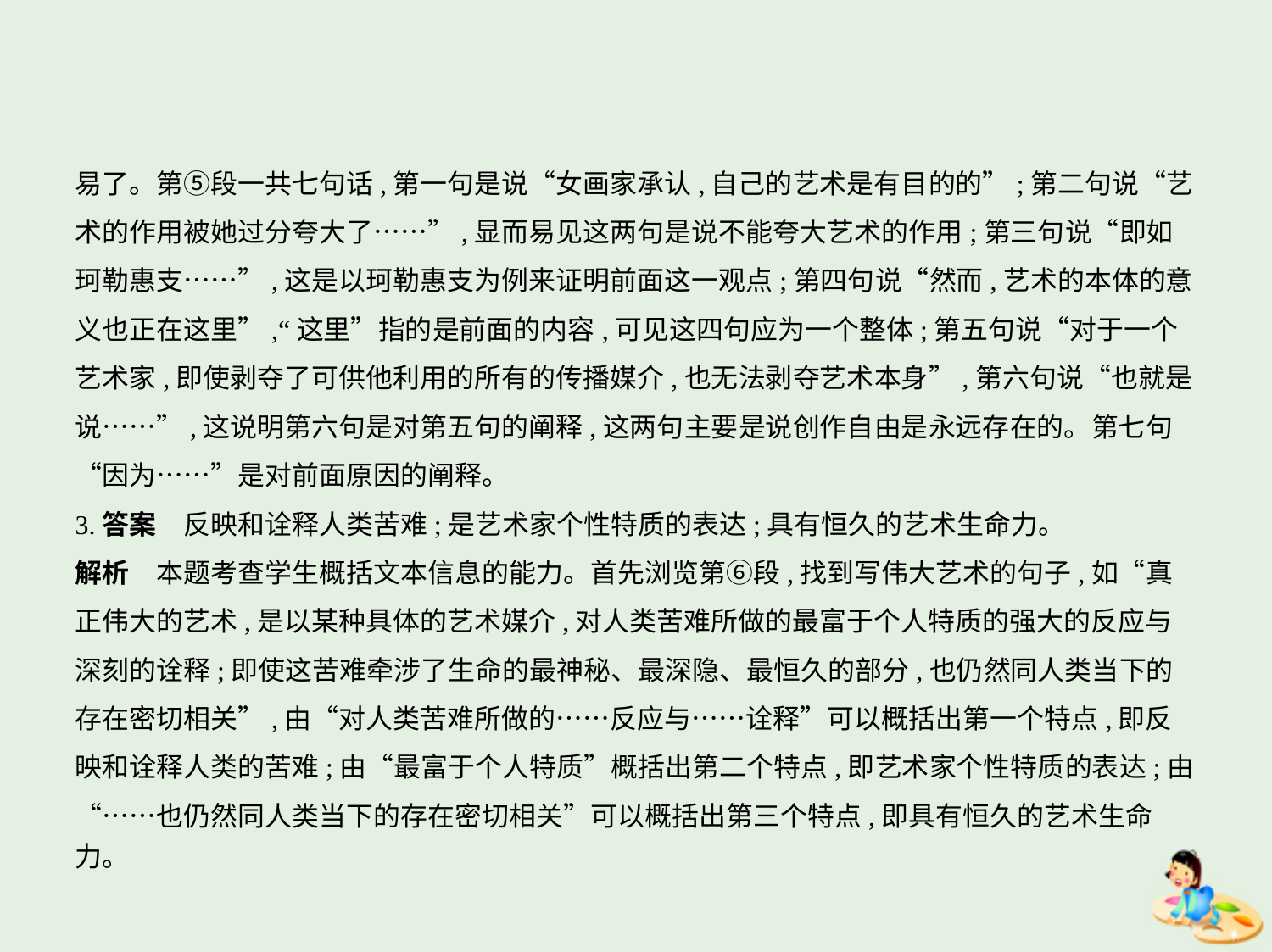

易了。第⑤段一共七句话,第一句是说“女画家承认,自己的艺术是有目的的”;第二句说“艺
术的作用被她过分夸大了……”,显而易见这两句是说不能夸大艺术的作用;第三句说“即如
珂勒惠支……”,这是以珂勒惠支为例来证明前面这一观点;第四句说“然而,艺术的本体的意
义也正在这里”,“这里”指的是前面的内容,可见这四句应为一个整体;第五句说“对于一个
艺术家,即使剥夺了可供他利用的所有的传播媒介,也无法剥夺艺术本身”,第六句说“也就是
说……”,这说明第六句是对第五句的阐释,这两句主要是说创作自由是永远存在的。第七句
“因为……”是对前面原因的阐释。
3.答案　反映和诠释人类苦难;是艺术家个性特质的表达;具有恒久的艺术生命力。
解析　本题考查学生概括文本信息的能力。首先浏览第⑥段,找到写伟大艺术的句子,如“真
正伟大的艺术,是以某种具体的艺术媒介,对人类苦难所做的最富于个人特质的强大的反应与
深刻的诠释;即使这苦难牵涉了生命的最神秘、最深隐、最恒久的部分,也仍然同人类当下的
存在密切相关”,由“对人类苦难所做的……反应与……诠释”可以概括出第一个特点,即反
映和诠释人类的苦难;由“最富于个人特质”概括出第二个特点,即艺术家个性特质的表达;由
“……也仍然同人类当下的存在密切相关”可以概括出第三个特点,即具有恒久的艺术生命
力。